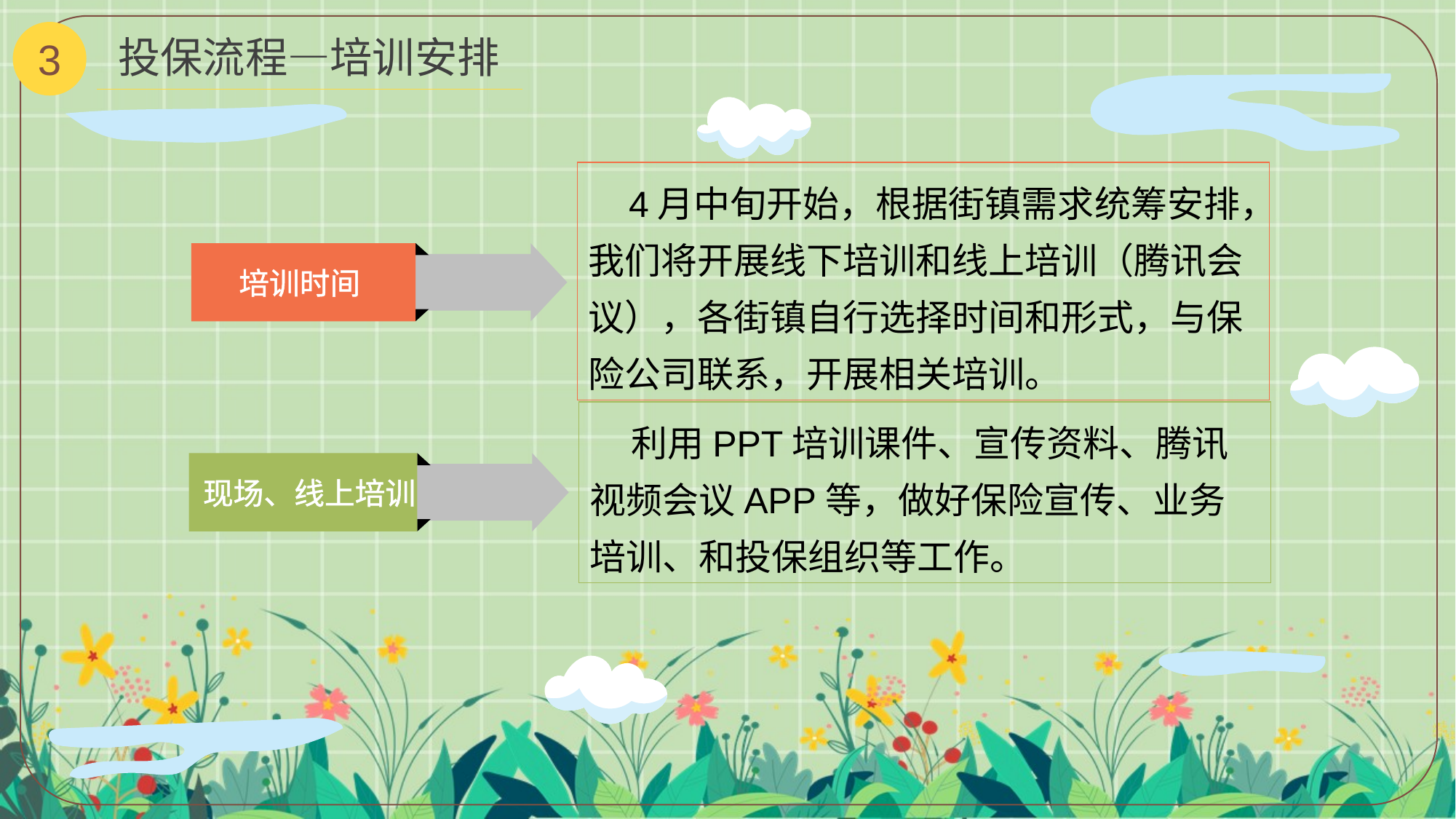

3
投保流程—培训安排

    4月中旬开始，根据街镇需求统筹安排，我们将开展线下培训和线上培训（腾讯会议），各街镇自行选择时间和形式，与保险公司联系，开展相关培训。
      培训时间

    利用PPT培训课件、宣传资料、腾讯视频会议APP等，做好保险宣传、业务培训、和投保组织等工作。
 现场、线上培训